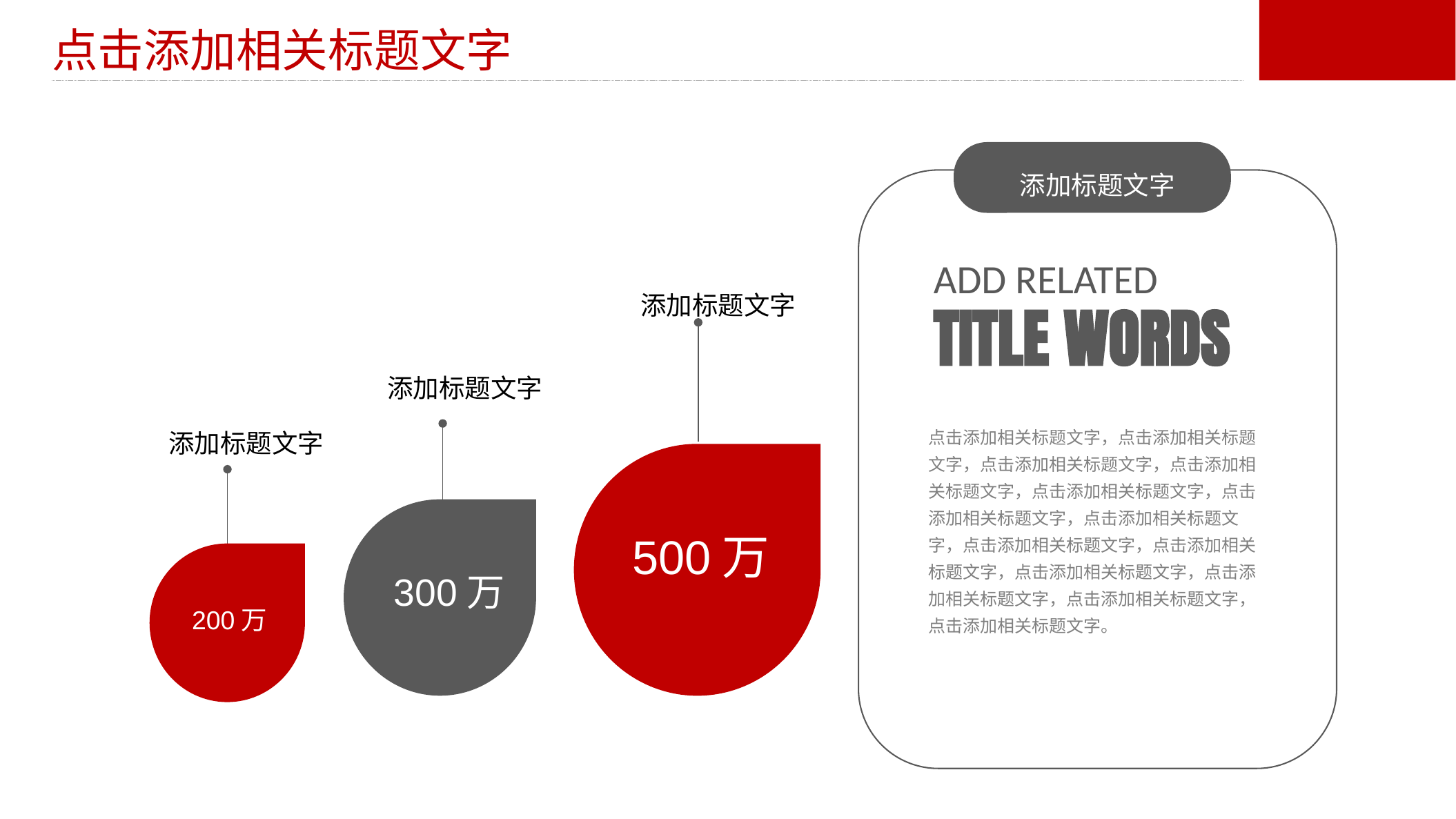

点击添加相关标题文字

添加标题文字

Add related
title words
添加标题文字
添加标题文字
添加标题文字
点击添加相关标题文字，点击添加相关标题文字，点击添加相关标题文字，点击添加相关标题文字，点击添加相关标题文字，点击添加相关标题文字，点击添加相关标题文字，点击添加相关标题文字，点击添加相关标题文字，点击添加相关标题文字，点击添加相关标题文字，点击添加相关标题文字，点击添加相关标题文字。

500万

300万

200万